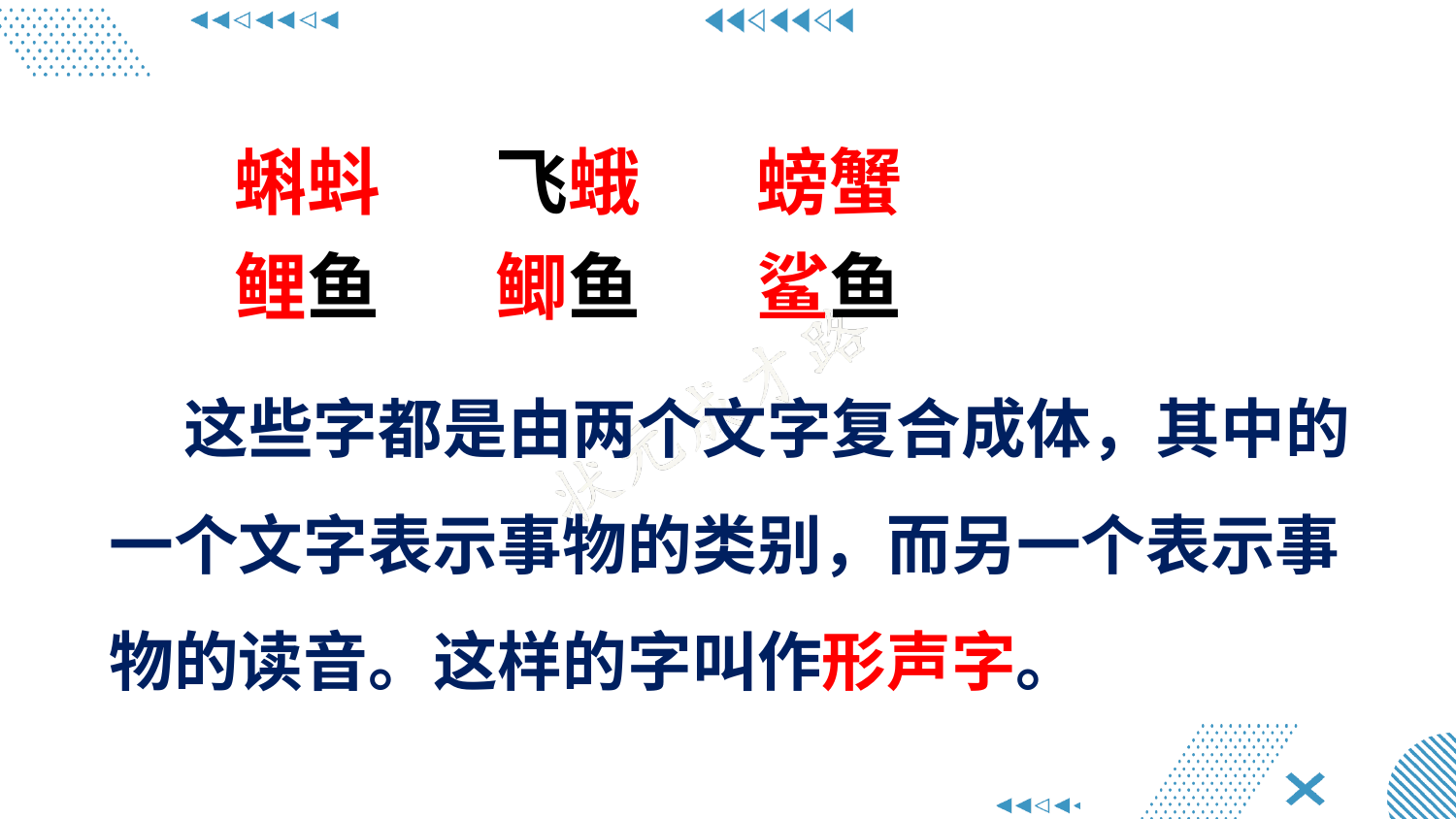

蝌蚪       飞蛾       螃蟹
鲤鱼       鲫鱼       鲨鱼
    这些字都是由两个文字复合成体，其中的一个文字表示事物的类别，而另一个表示事物的读音。这样的字叫作形声字。